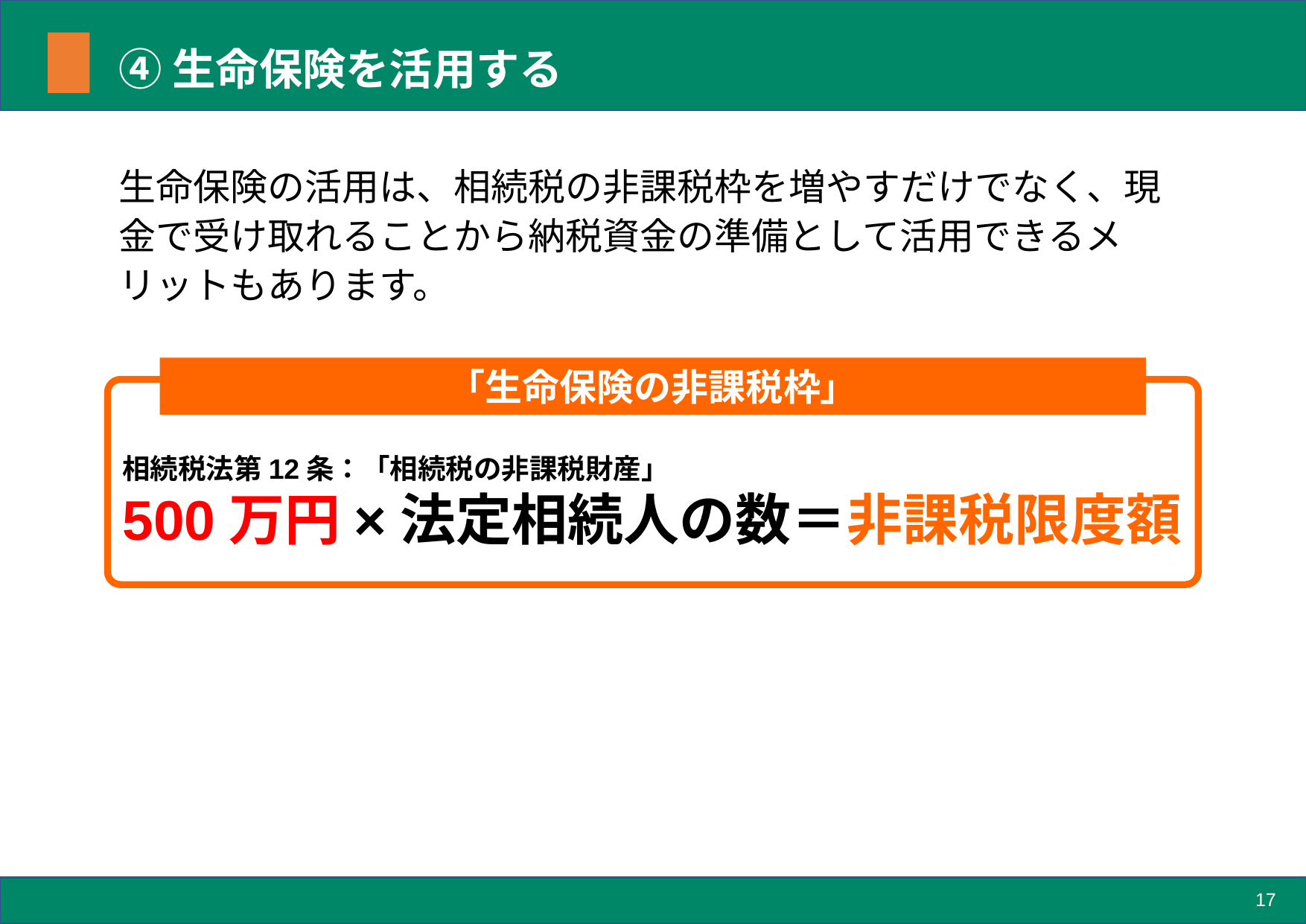

# ④生命保険を活用する
生命保険の活用は、相続税の非課税枠を増やすだけでなく、現金で受け取れることから納税資金の準備として活用できるメリットもあります。
「生命保険の非課税枠」
相続税法第12条：「相続税の非課税財産」
500万円×法定相続人の数＝非課税限度額